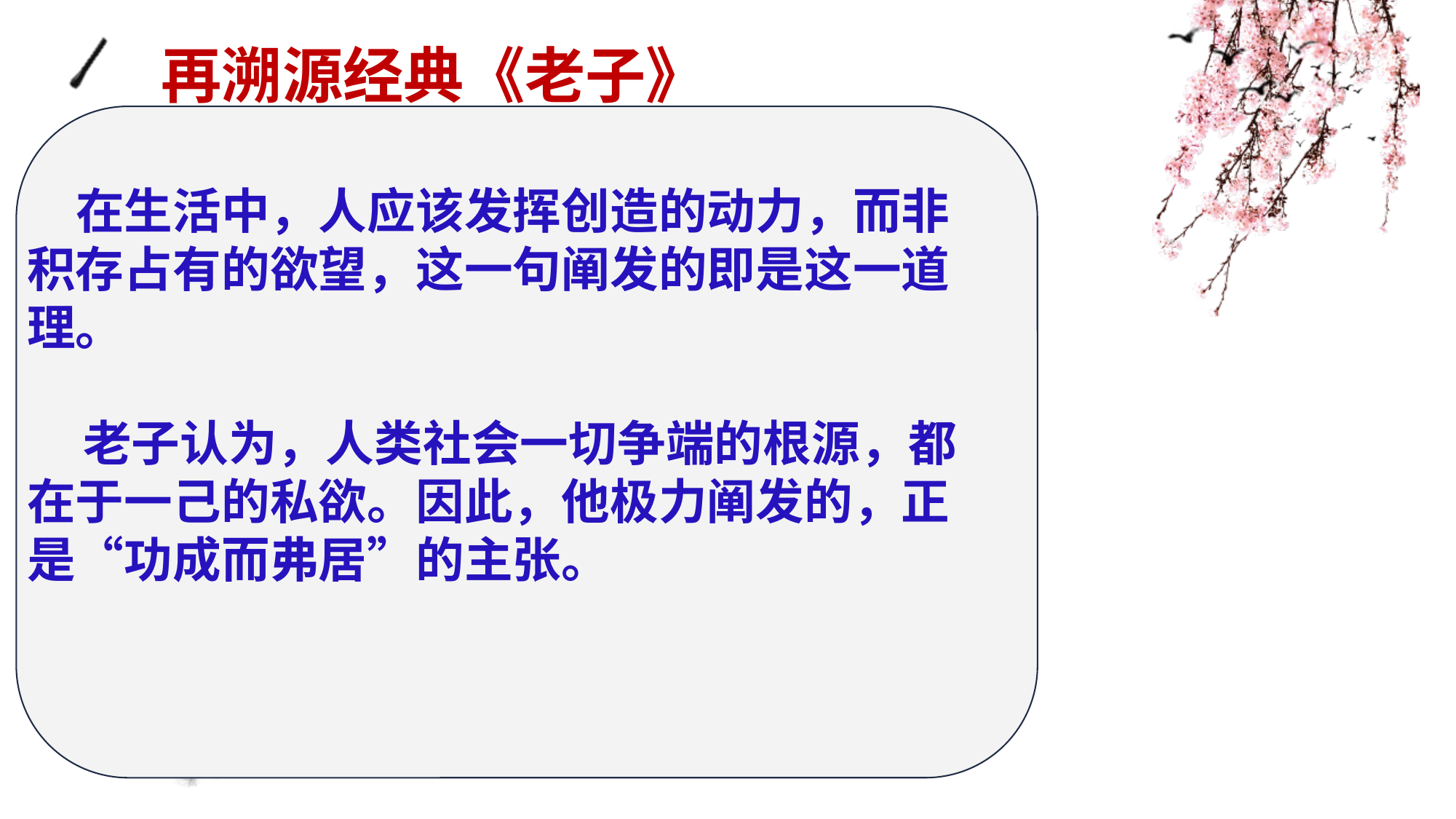

再溯源经典《老子》

    在生活中，人应该发挥创造的动力，而非积存占有的欲望，这一句阐发的即是这一道理。

    老子认为，人类社会一切争端的根源，都在于一己的私欲。因此，他极力阐发的，正是“功成而弗居”的主张。